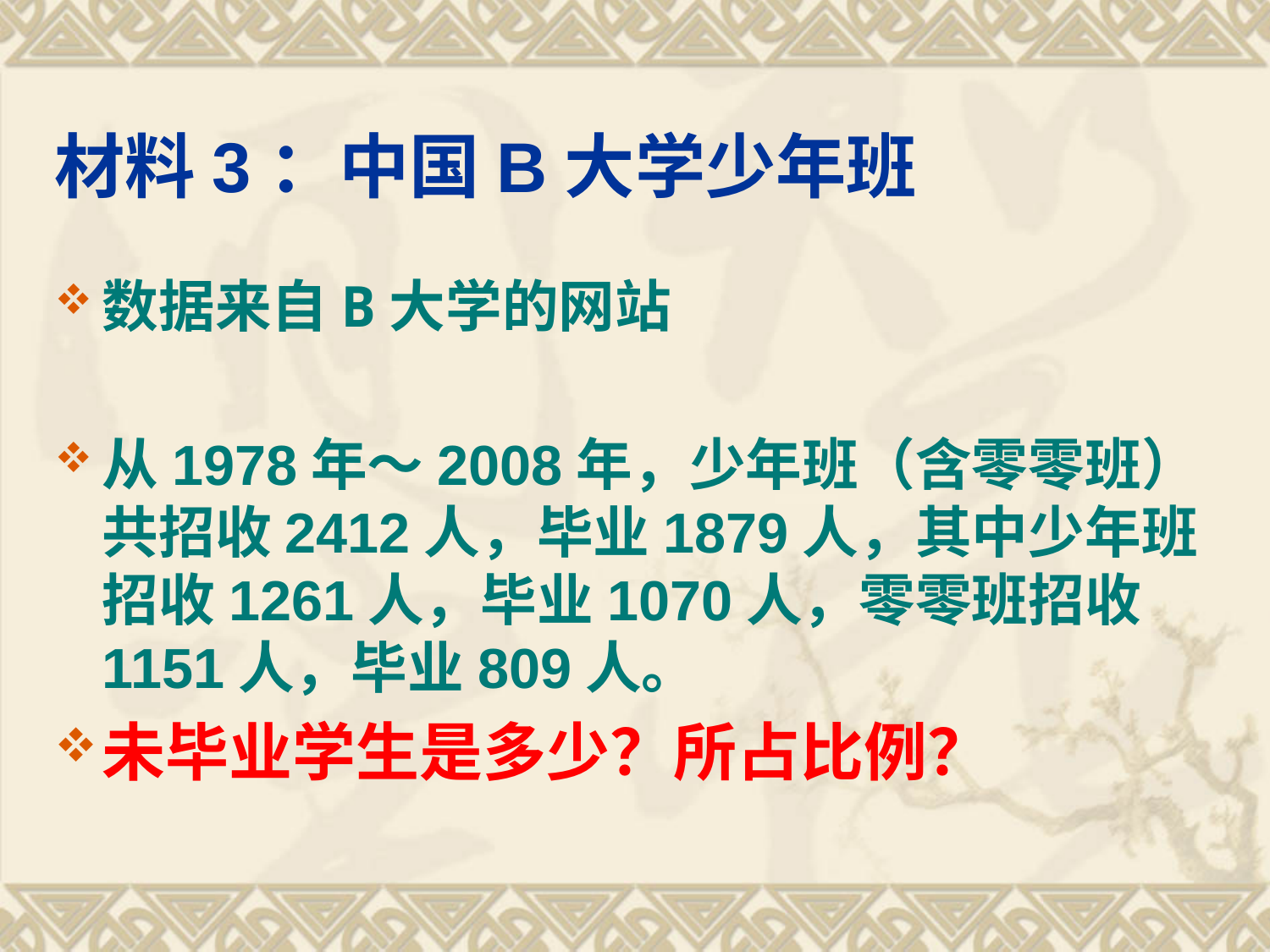

# 材料3：中国B大学少年班
数据来自B大学的网站

从1978年～2008年，少年班（含零零班）共招收2412人，毕业1879人，其中少年班招收1261人，毕业1070人，零零班招收1151人，毕业809人。
未毕业学生是多少？所占比例？